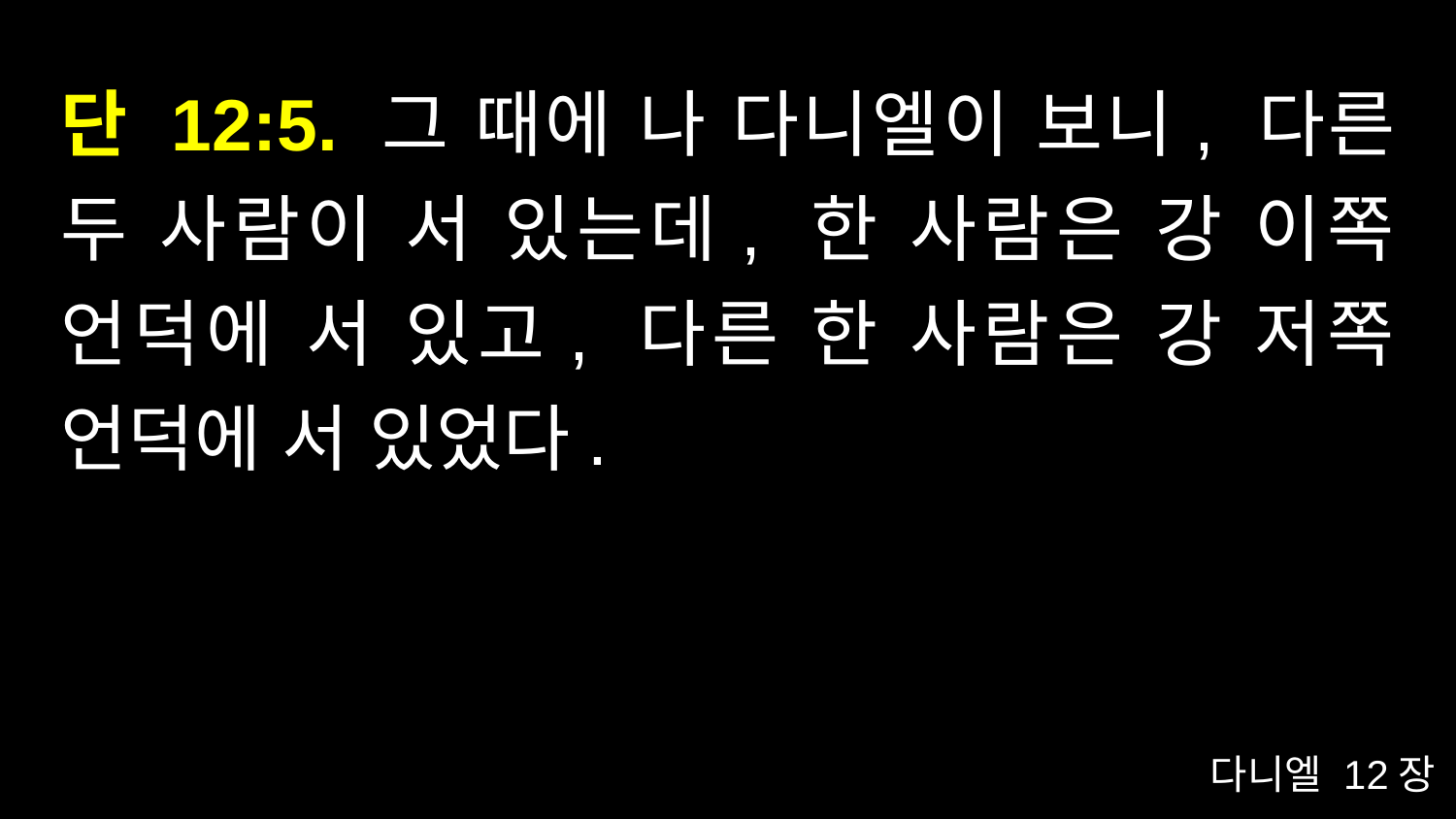

# 단 12:5. 그 때에 나 다니엘이 보니, 다른 두 사람이 서 있는데, 한 사람은 강 이쪽 언덕에 서 있고, 다른 한 사람은 강 저쪽 언덕에 서 있었다.
다니엘 12장